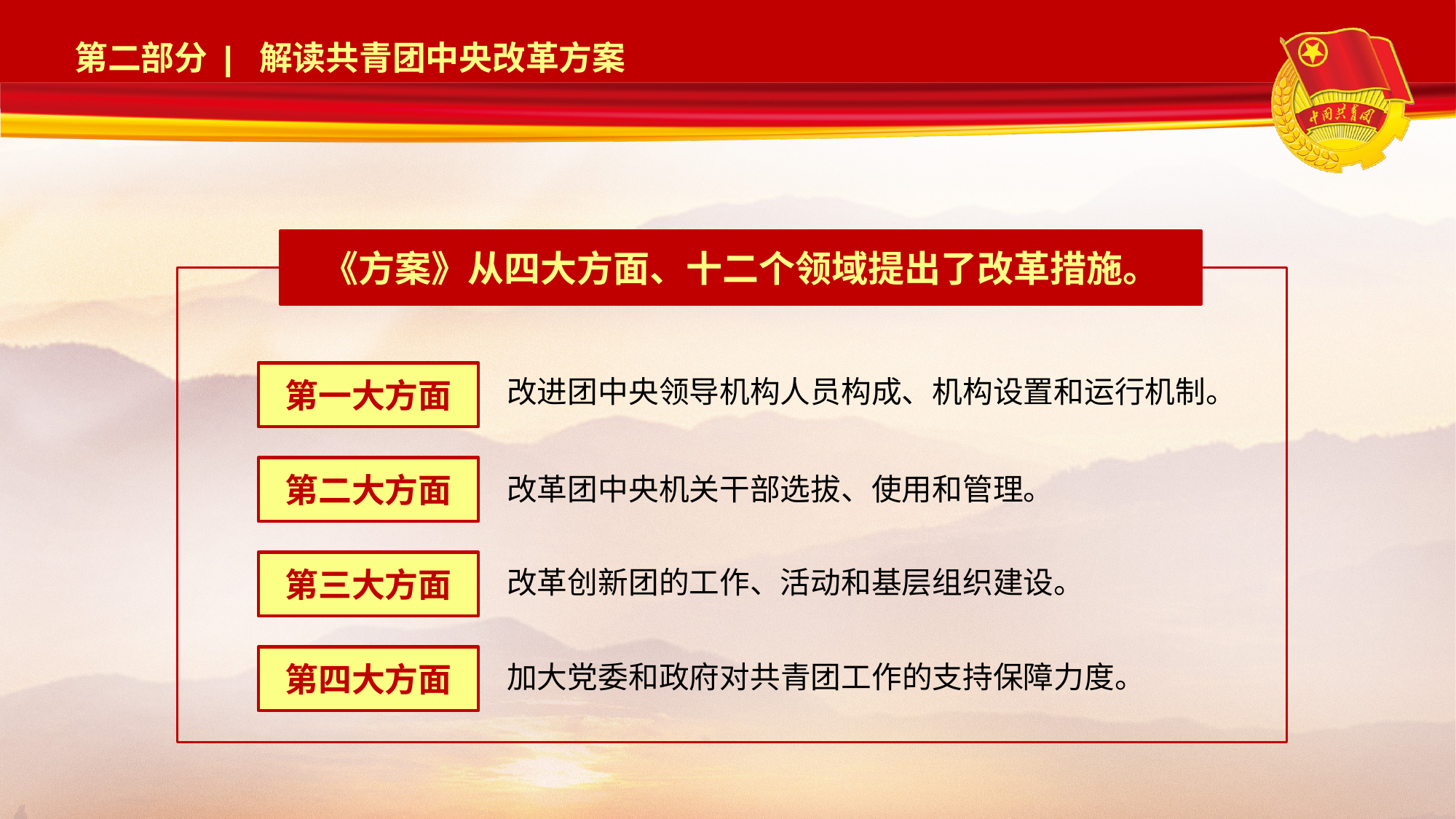

《方案》从四大方面、十二个领域提出了改革措施。

第一大方面
改进团中央领导机构人员构成、机构设置和运行机制。
第二大方面
改革团中央机关干部选拔、使用和管理。
第三大方面
改革创新团的工作、活动和基层组织建设。
第四大方面
加大党委和政府对共青团工作的支持保障力度。